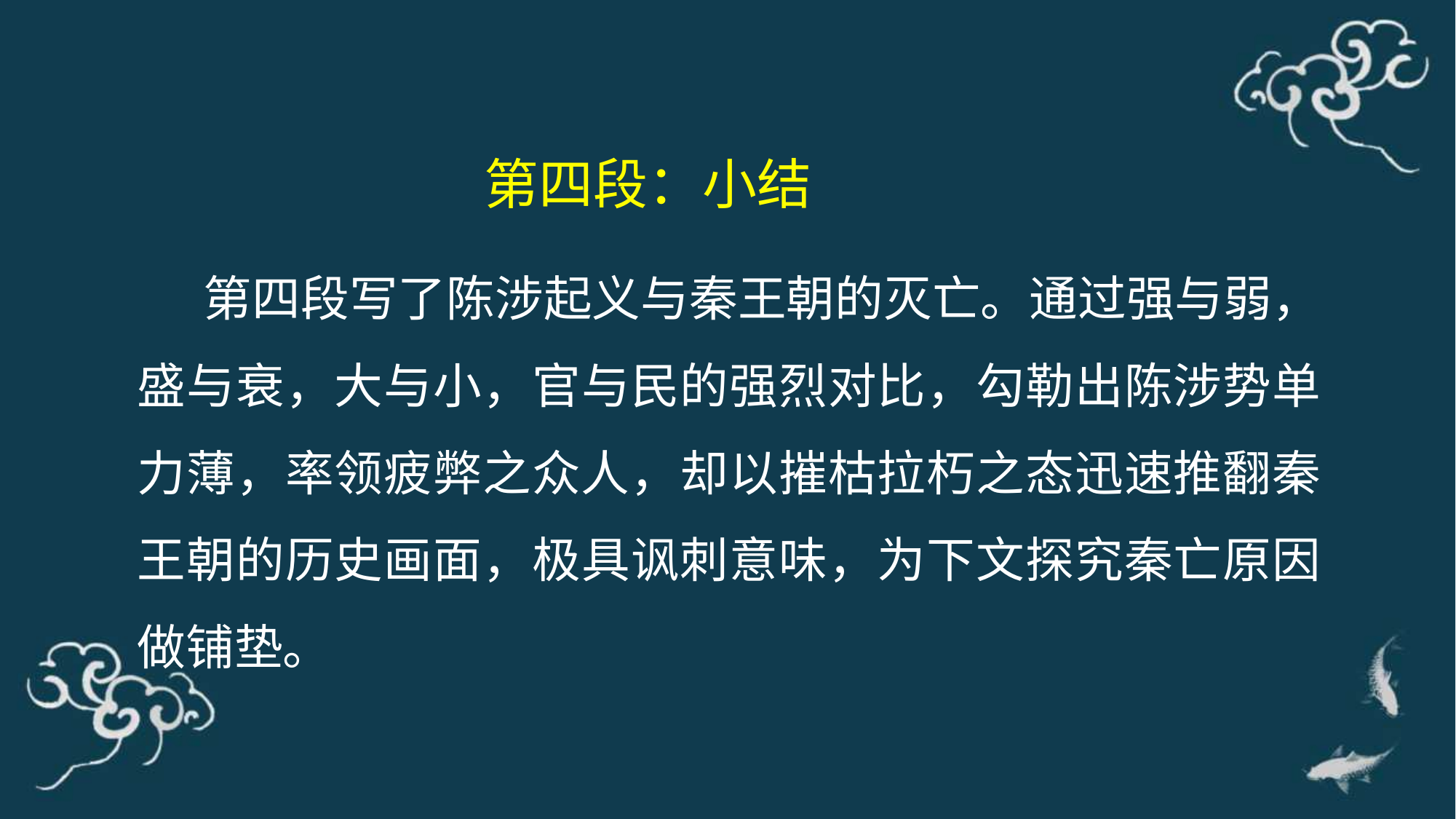

第四段：小结
     第四段写了陈涉起义与秦王朝的灭亡。通过强与弱，盛与衰，大与小，官与民的强烈对比，勾勒出陈涉势单力薄，率领疲弊之众人，却以摧枯拉朽之态迅速推翻秦王朝的历史画面，极具讽刺意味，为下文探究秦亡原因做铺垫。